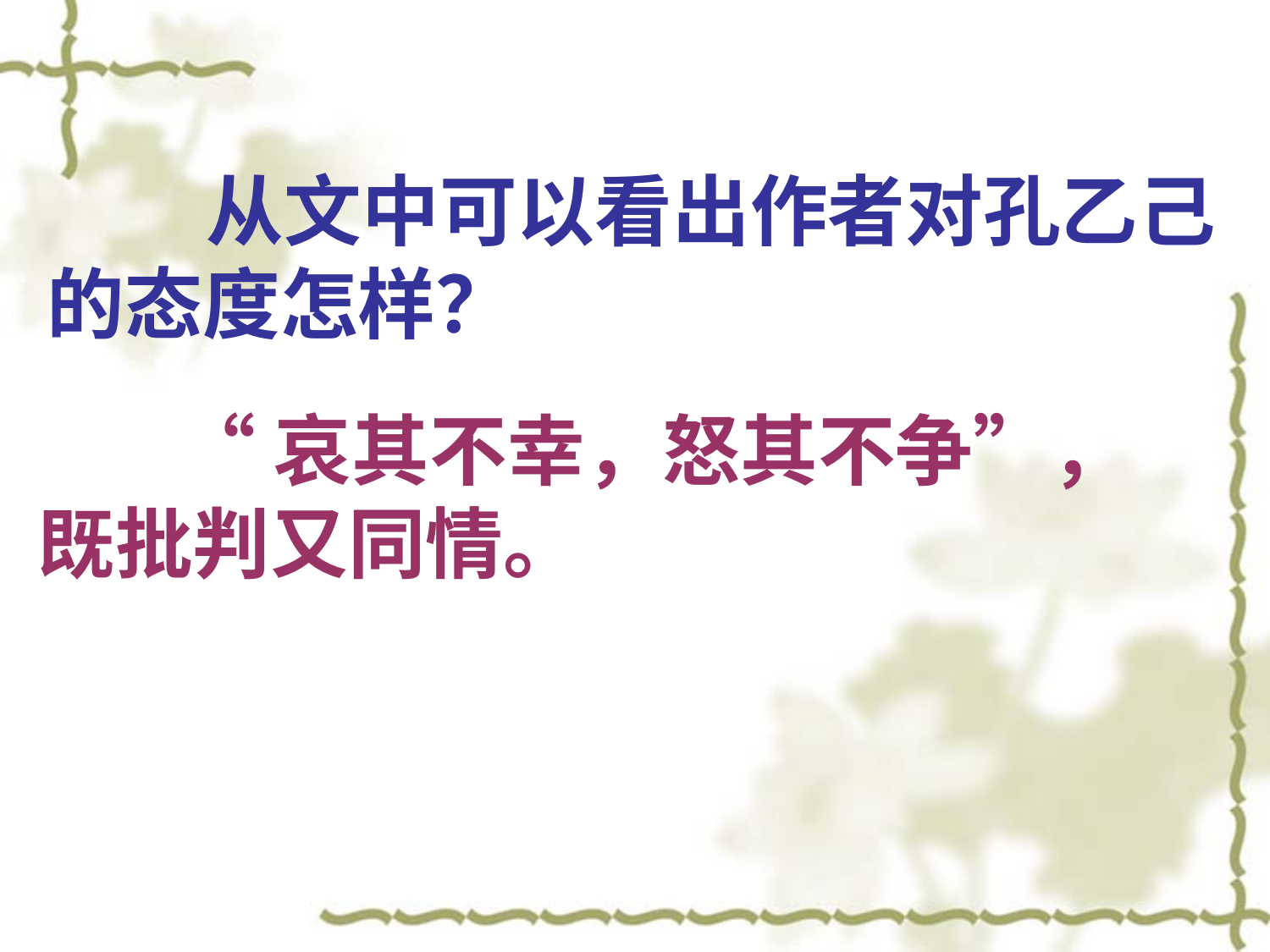

从文中可以看出作者对孔乙己的态度怎样？
        “哀其不幸，怒其不争”，既批判又同情。